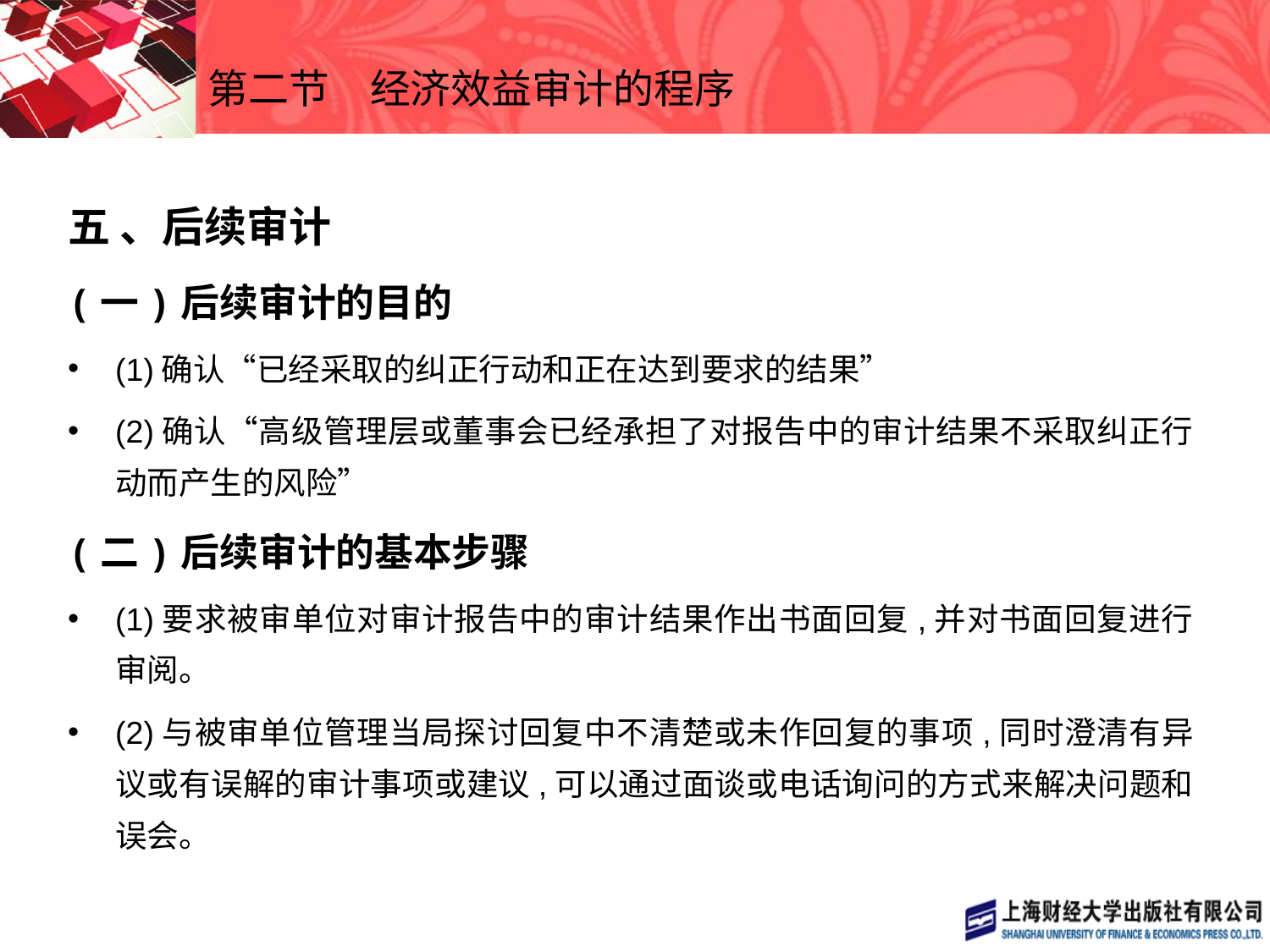

# 第二节　经济效益审计的程序
五 、后续审计
(一)后续审计的目的
(1)确认“已经采取的纠正行动和正在达到要求的结果”
(2)确认“高级管理层或董事会已经承担了对报告中的审计结果不采取纠正行动而产生的风险”
(二)后续审计的基本步骤
(1)要求被审单位对审计报告中的审计结果作出书面回复,并对书面回复进行审阅。
(2)与被审单位管理当局探讨回复中不清楚或未作回复的事项,同时澄清有异议或有误解的审计事项或建议,可以通过面谈或电话询问的方式来解决问题和误会。